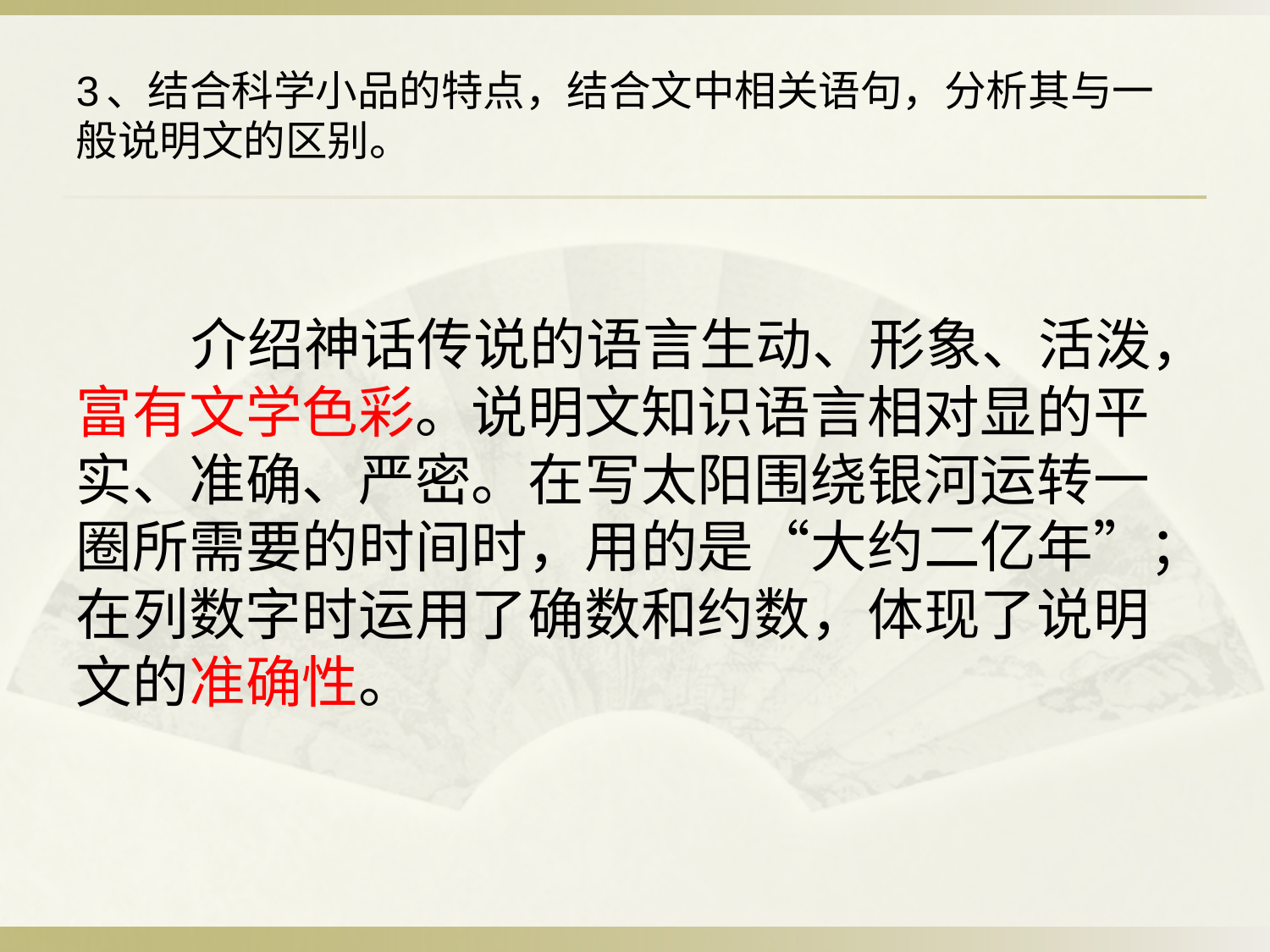

# 3、结合科学小品的特点，结合文中相关语句，分析其与一般说明文的区别。
        介绍神话传说的语言生动、形象、活泼，富有文学色彩。说明文知识语言相对显的平实、准确、严密。在写太阳围绕银河运转一圈所需要的时间时，用的是“大约二亿年”；在列数字时运用了确数和约数，体现了说明文的准确性。